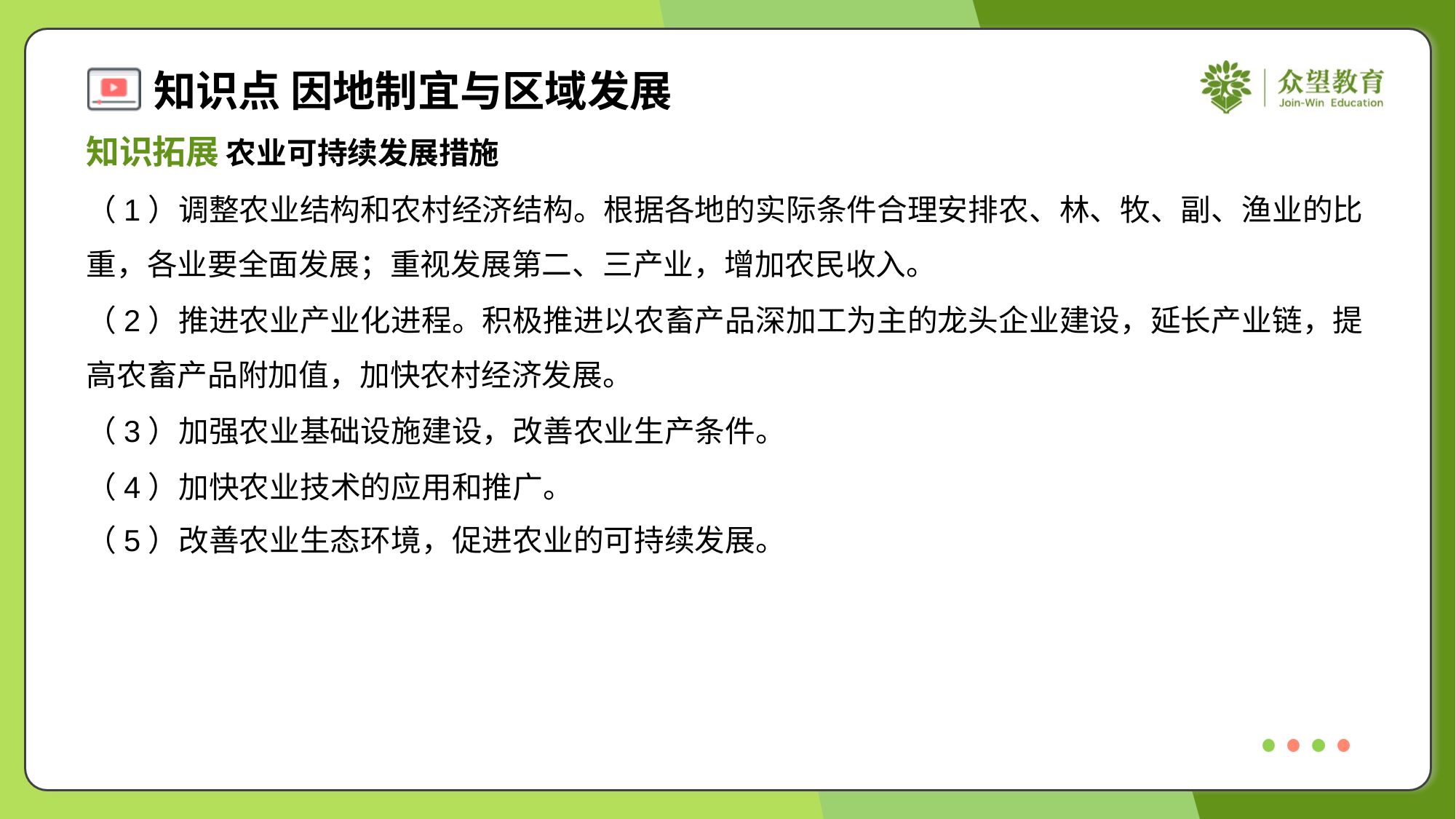

知识拓展 农业可持续发展措施
（1）调整农业结构和农村经济结构。根据各地的实际条件合理安排农、林、牧、副、渔业的比
重，各业要全面发展；重视发展第二、三产业，增加农民收入。
（2）推进农业产业化进程。积极推进以农畜产品深加工为主的龙头企业建设，延长产业链，提
高农畜产品附加值，加快农村经济发展。
（3）加强农业基础设施建设，改善农业生产条件。
（4）加快农业技术的应用和推广。
（5）改善农业生态环境，促进农业的可持续发展。